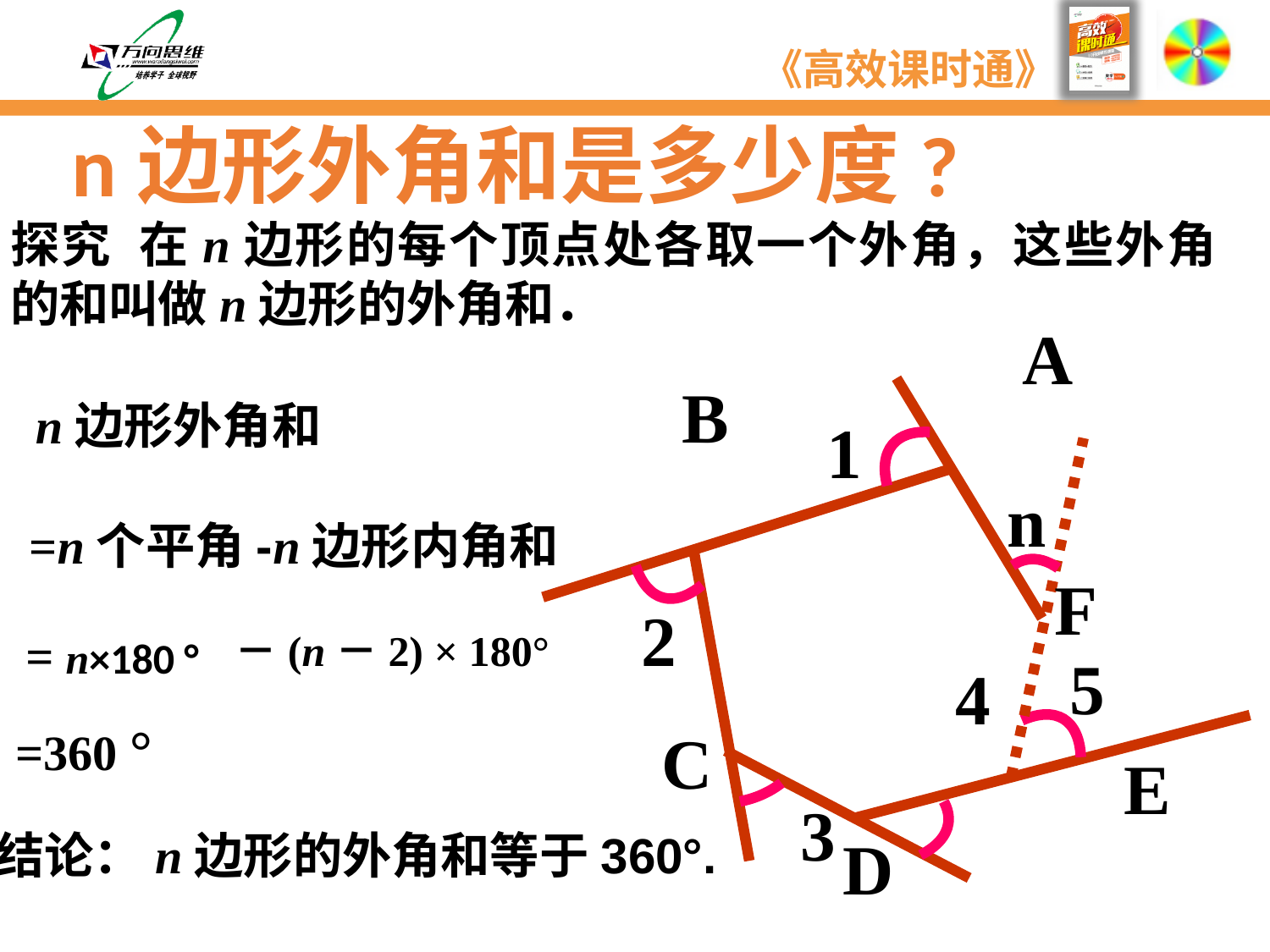

n边形外角和是多少度?
探究  在n边形的每个顶点处各取一个外角，这些外角的和叫做n边形的外角和．
    A
 B

1

    n

F
    2

    5
    4
C

E

    3

D

n边形外角和
=n个平角-n边形内角和
= n×180 °
－(n－2) × 180°
=360 °
结论：n边形的外角和等于360°.